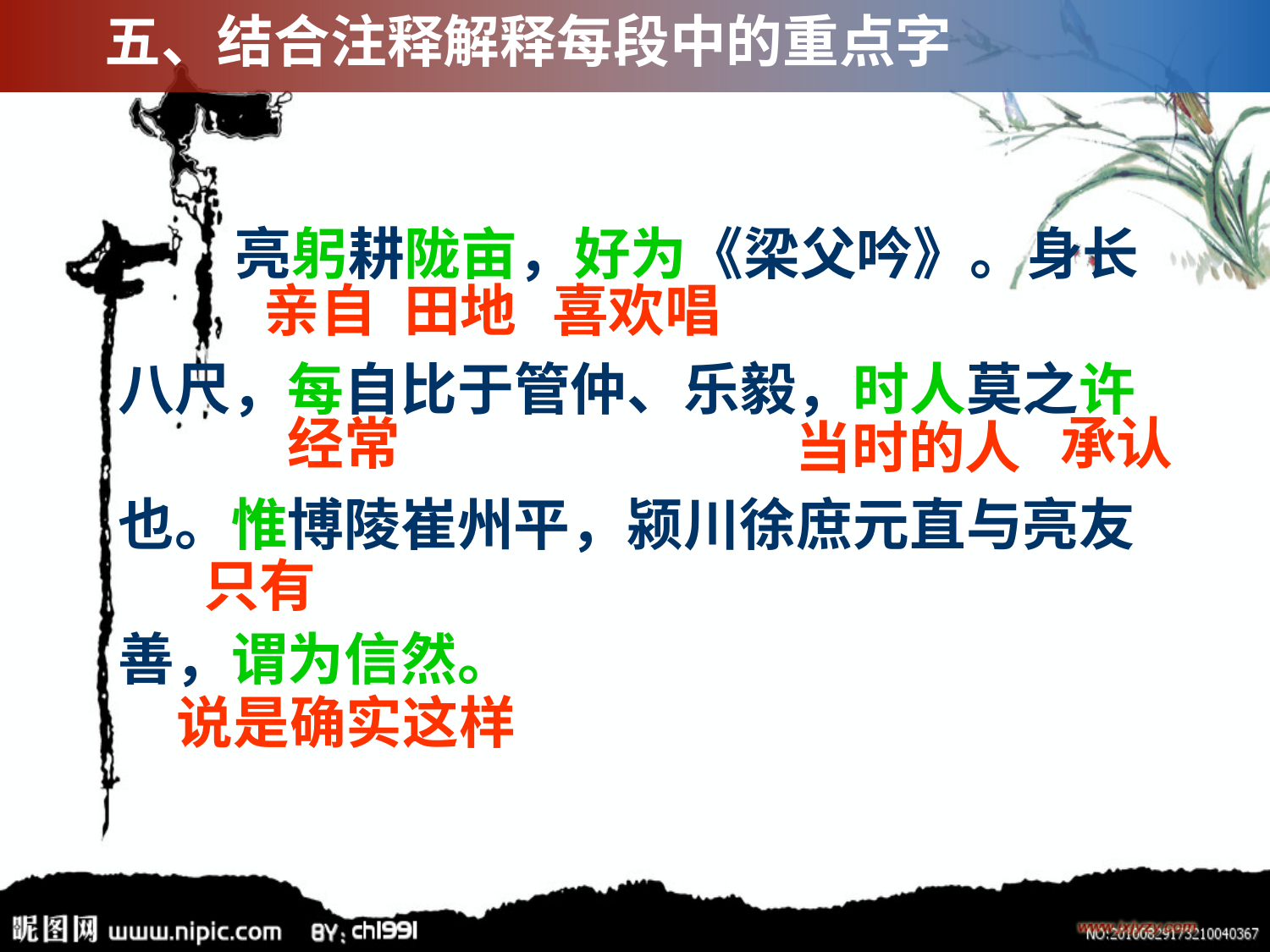

五、结合注释解释每段中的重点字
        亮躬耕陇亩，好为《梁父吟》。身长

八尺，每自比于管仲、乐毅，时人莫之许

也。惟博陵崔州平，颍川徐庶元直与亮友

善，谓为信然。
 亲自
田地
喜欢唱
经常
承认
当时的人
只有
说是确实这样